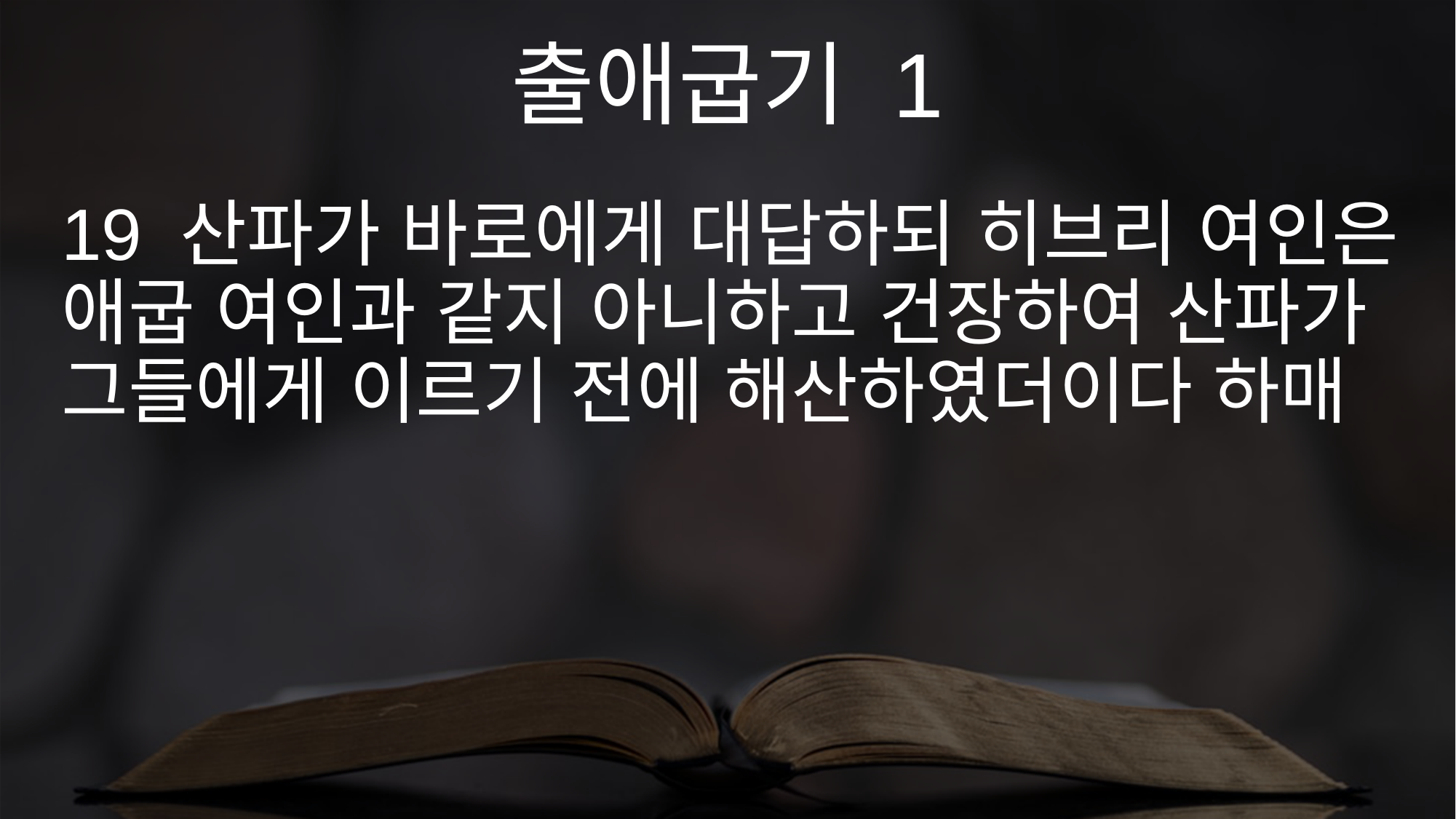

출애굽기 1
19 산파가 바로에게 대답하되 히브리 여인은 애굽 여인과 같지 아니하고 건장하여 산파가 그들에게 이르기 전에 해산하였더이다 하매